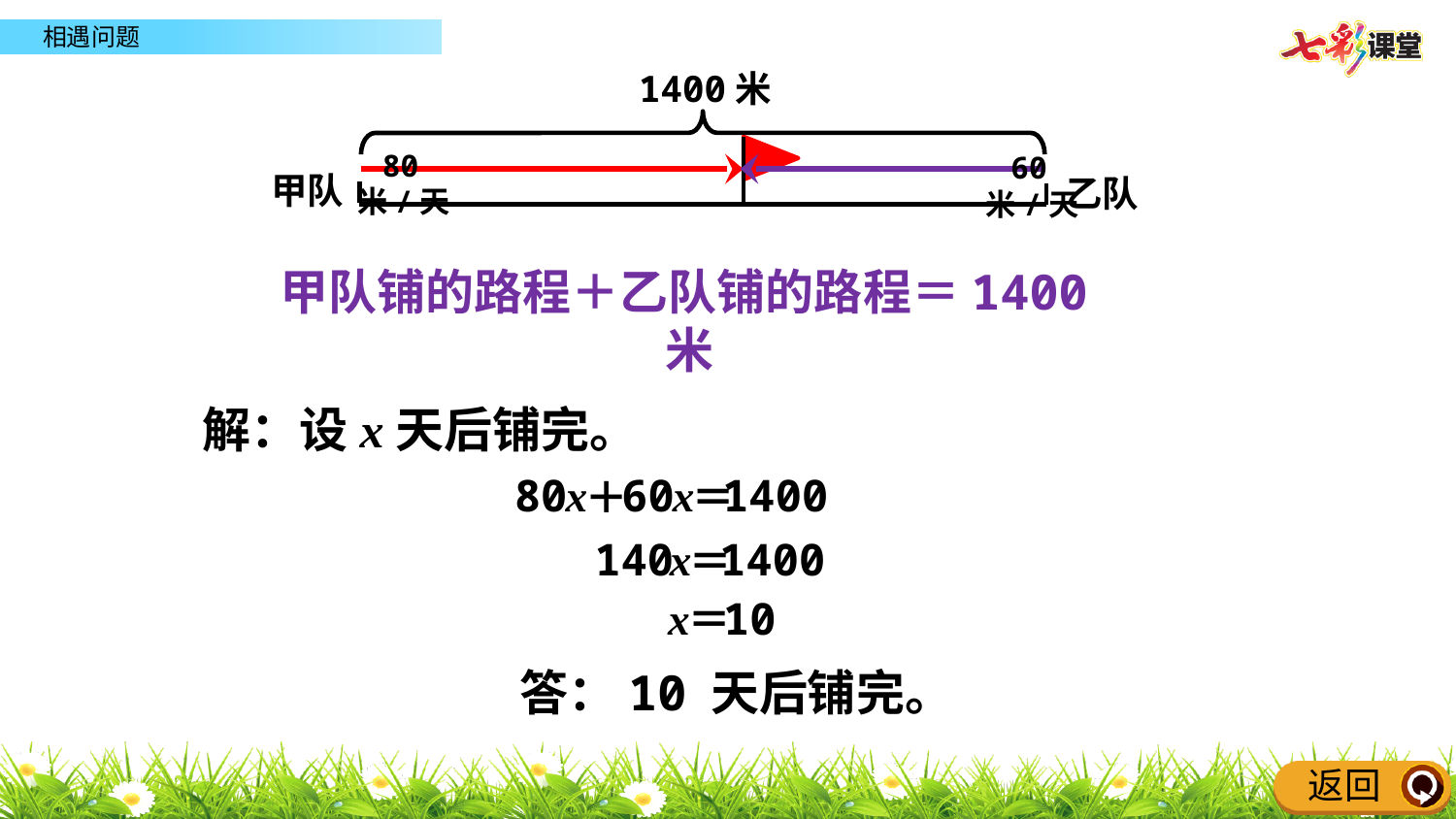

1400米

80米/天
60米/天
甲队
乙队
甲队铺的路程＋乙队铺的路程＝1400米
  解：设x天后铺完。

80
x
60
x
1400
＋
＝

140
x
1400
＝

x
10
＝
  答：10 天后铺完。